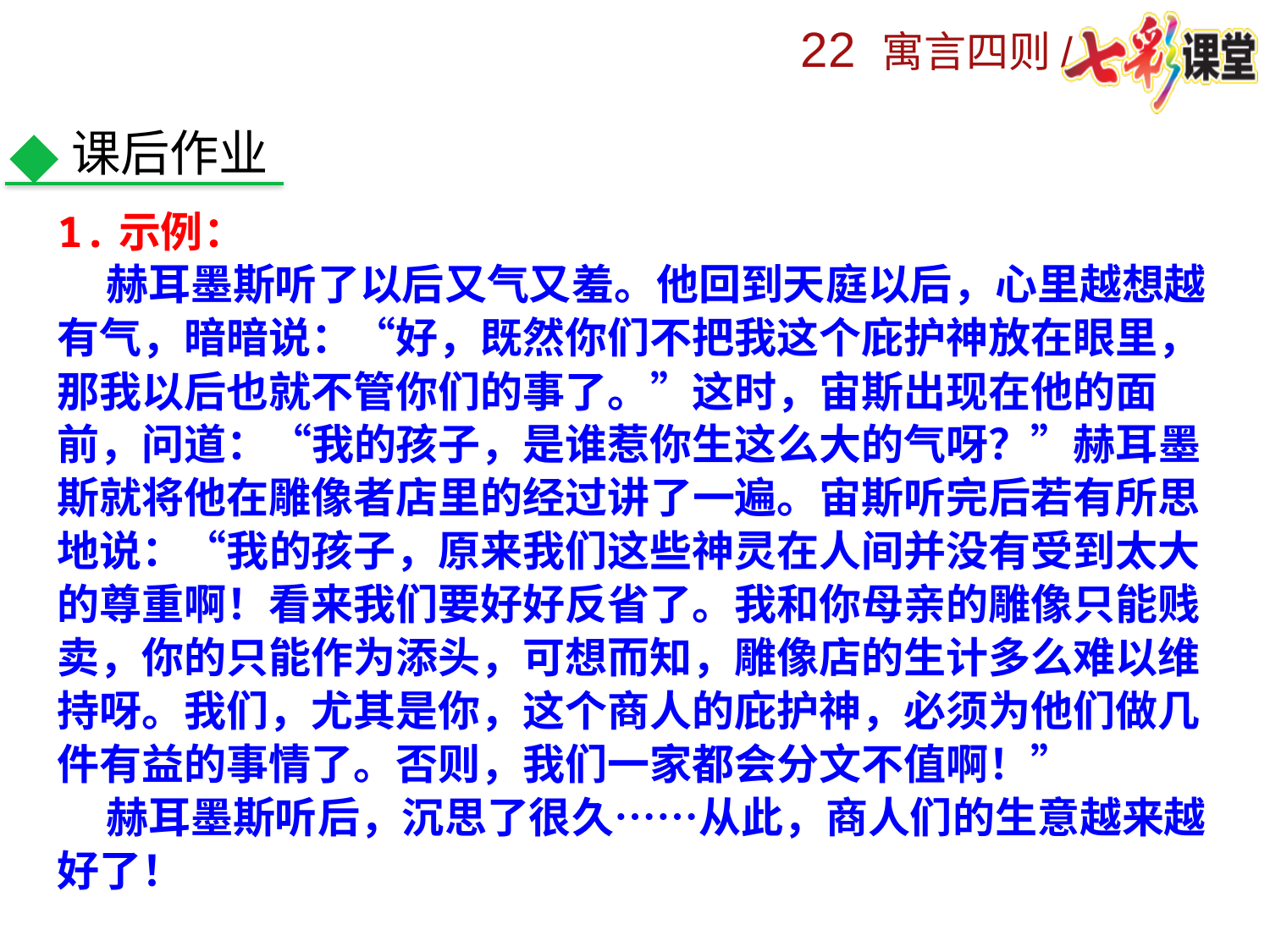

课后作业

1.示例：
    赫耳墨斯听了以后又气又羞。他回到天庭以后，心里越想越有气，暗暗说：“好，既然你们不把我这个庇护神放在眼里，那我以后也就不管你们的事了。”这时，宙斯出现在他的面前，问道：“我的孩子，是谁惹你生这么大的气呀？”赫耳墨斯就将他在雕像者店里的经过讲了一遍。宙斯听完后若有所思地说：“我的孩子，原来我们这些神灵在人间并没有受到太大的尊重啊！看来我们要好好反省了。我和你母亲的雕像只能贱卖，你的只能作为添头，可想而知，雕像店的生计多么难以维持呀。我们，尤其是你，这个商人的庇护神，必须为他们做几件有益的事情了。否则，我们一家都会分文不值啊！”
    赫耳墨斯听后，沉思了很久……从此，商人们的生意越来越好了！